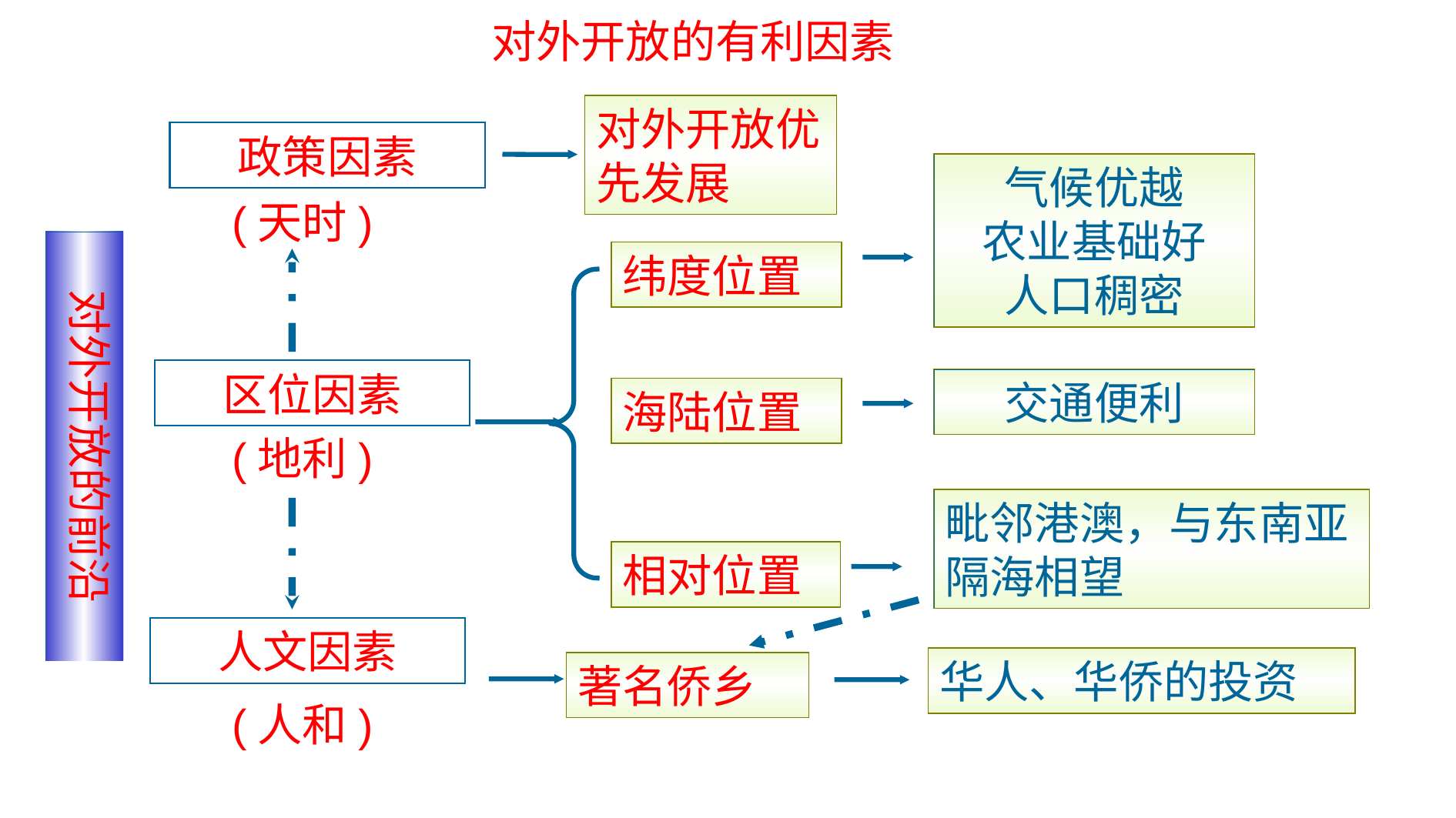

对外开放的有利因素
对外开放优先发展

政策因素
气候优越
农业基础好
人口稠密
(天时)
对外开放的前沿
纬度位置

区位因素
交通便利
海陆位置

(地利)
毗邻港澳，与东南亚隔海相望

相对位置

人文因素
华人、华侨的投资
著名侨乡

(人和)